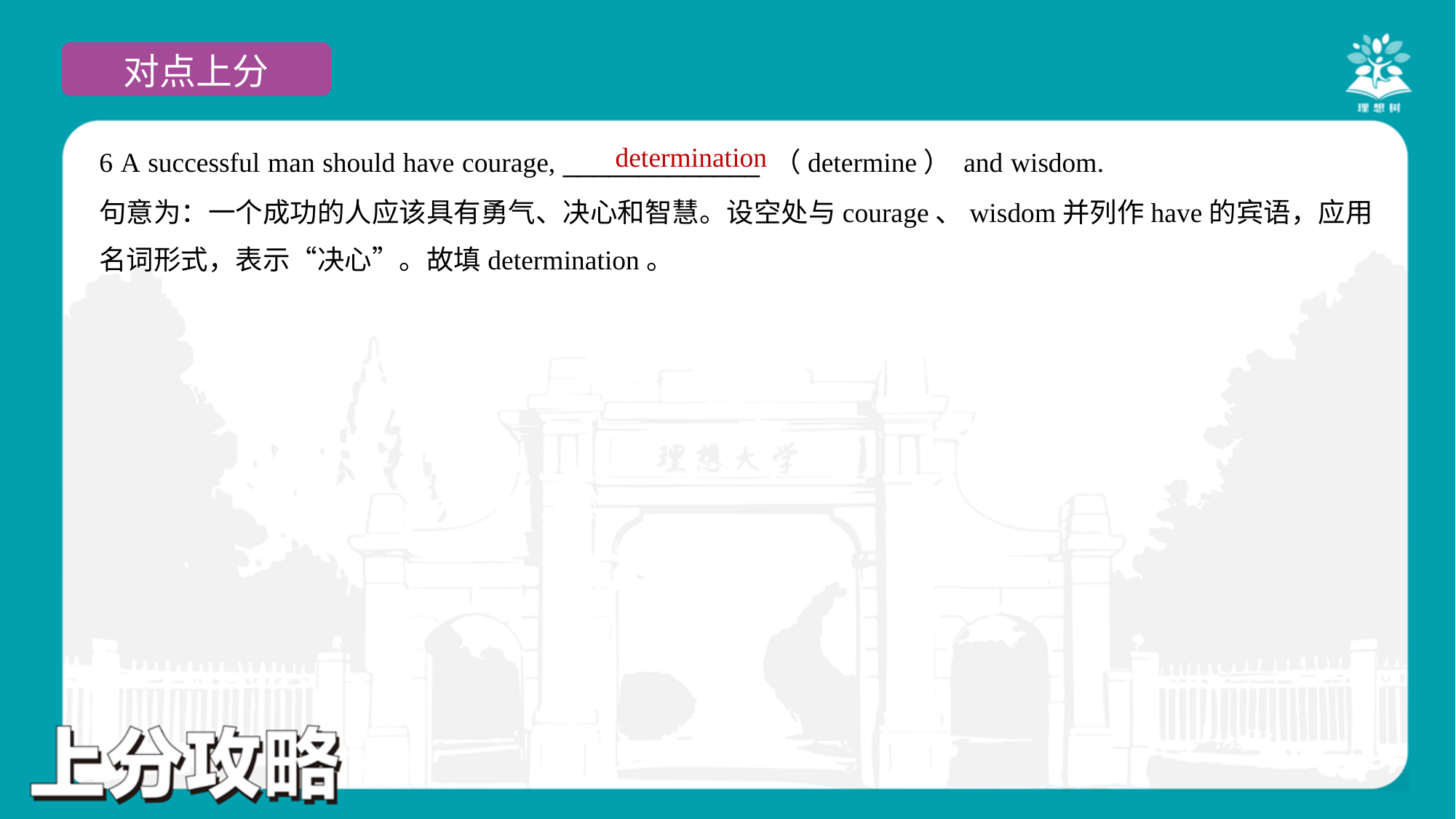

determination
6 A successful man should have courage, _____________ （determine） and wisdom.
句意为：一个成功的人应该具有勇气、决心和智慧。设空处与courage、wisdom并列作have的宾语，应用
名词形式，表示“决心”。故填determination。